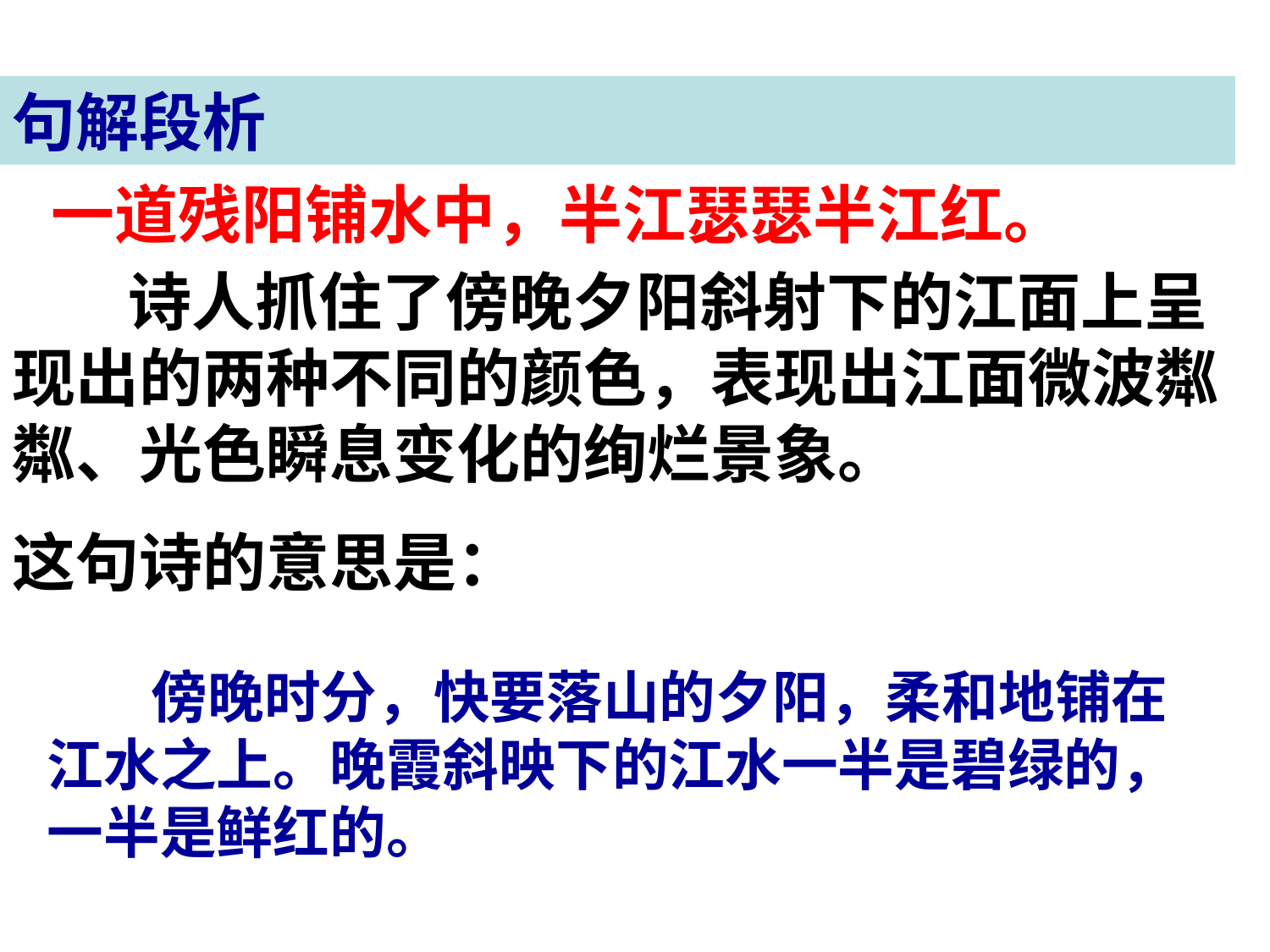

句解段析
　一道残阳铺水中，半江瑟瑟半江红。
       诗人抓住了傍晚夕阳斜射下的江面上呈现出的两种不同的颜色，表现出江面微波粼粼、光色瞬息变化的绚烂景象。
这句诗的意思是：
       傍晚时分，快要落山的夕阳，柔和地铺在江水之上。晚霞斜映下的江水一半是碧绿的，一半是鲜红的。